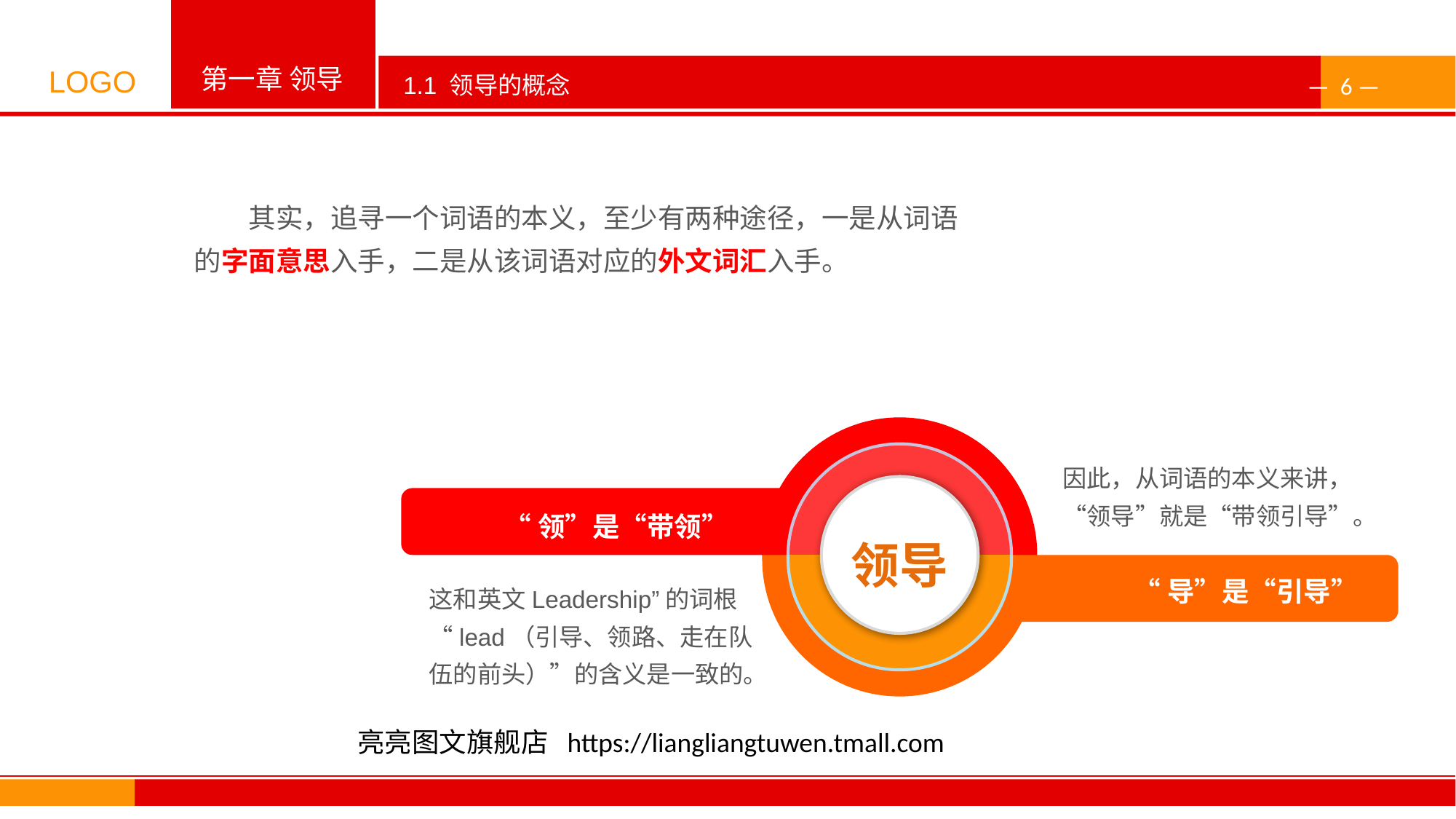

其实，追寻一个词语的本义，至少有两种途径，一是从词语的字面意思入手，二是从该词语对应的外文词汇入手。

因此，从词语的本义来讲，“领导”就是“带领引导”。

“领”是“带领”
领导

“导”是“引导”
这和英文Leadership”的词根“lead（引导、领路、走在队伍的前头）”的含义是一致的。
亮亮图文旗舰店  https://liangliangtuwen.tmall.com